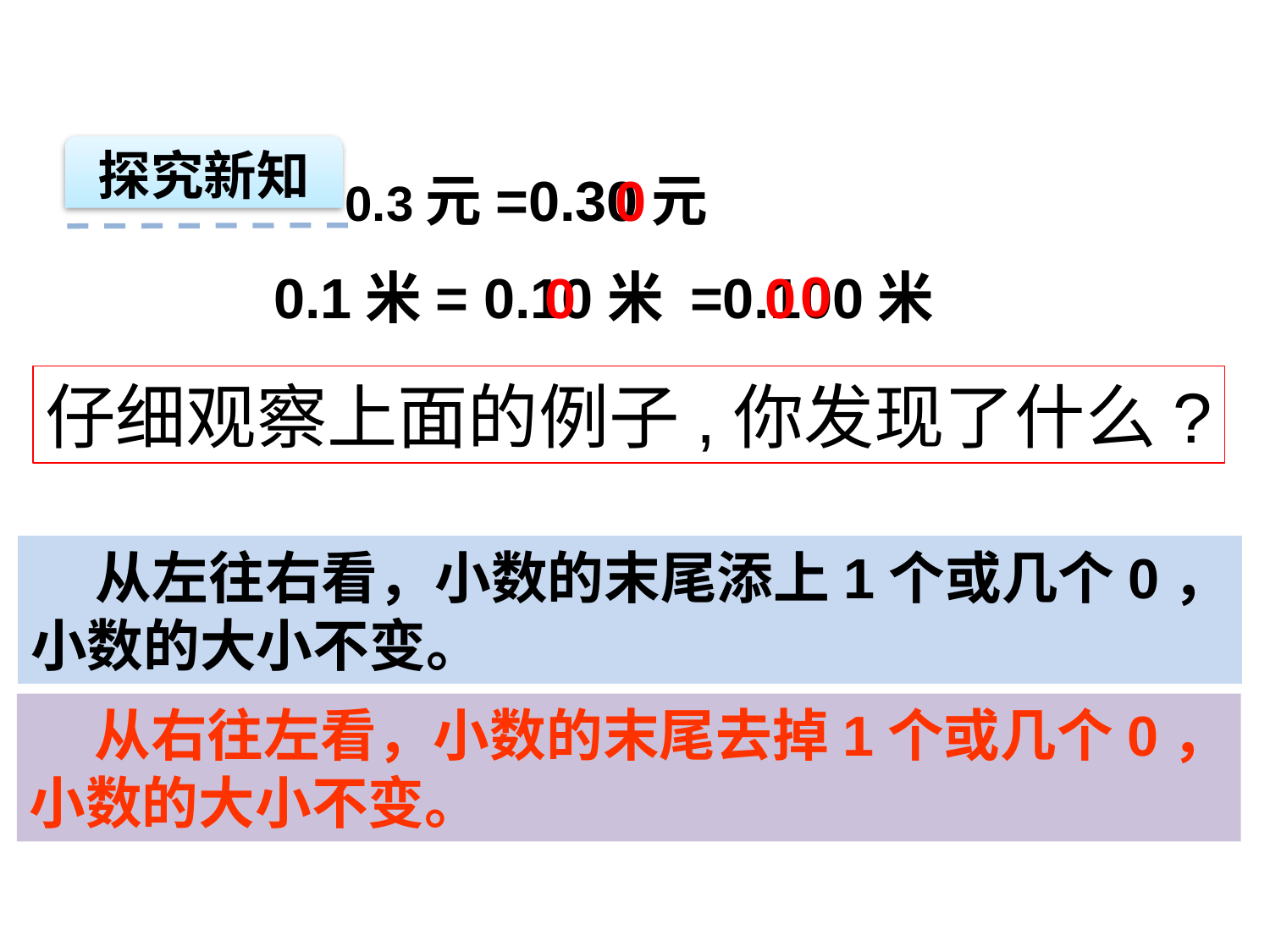

探究新知
0.3元=0.30元
0
0
0.1米= 0.10米 =0.100米
0
0
仔细观察上面的例子,你发现了什么?

    从左往右看，小数的末尾添上1个或几个0，
小数的大小不变。
    从右往左看，小数的末尾去掉1个或几个0，
小数的大小不变。